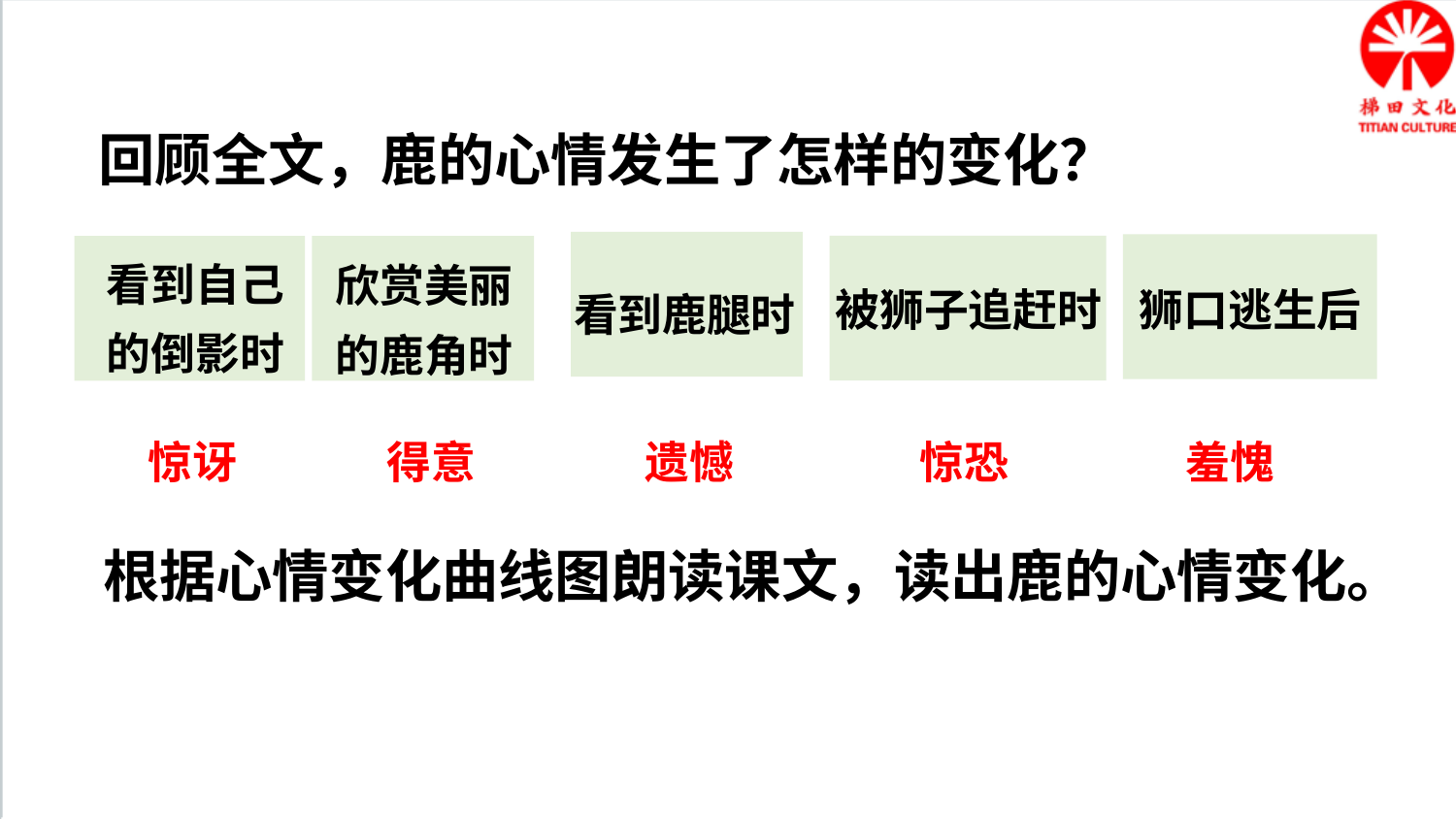

回顾全文，鹿的心情发生了怎样的变化？

看到自己的倒影时

欣赏美丽的鹿角时

被狮子追赶时
狮口逃生后
看到鹿腿时
惊讶
得意
遗憾
惊恐
羞愧
根据心情变化曲线图朗读课文，读出鹿的心情变化。